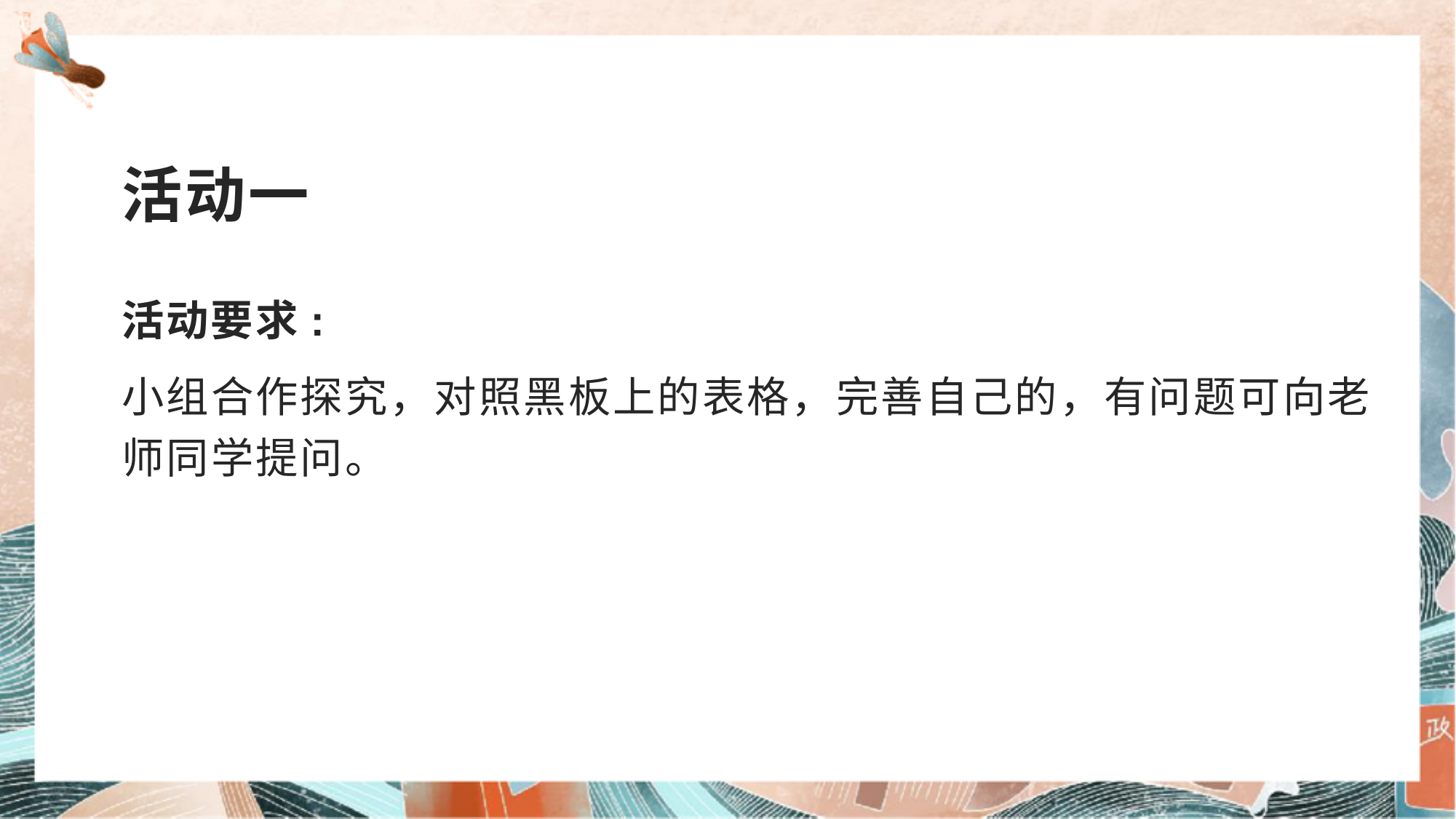

# 活动一
活动要求:
小组合作探究，对照黑板上的表格，完善自己的，有问题可向老师同学提问。